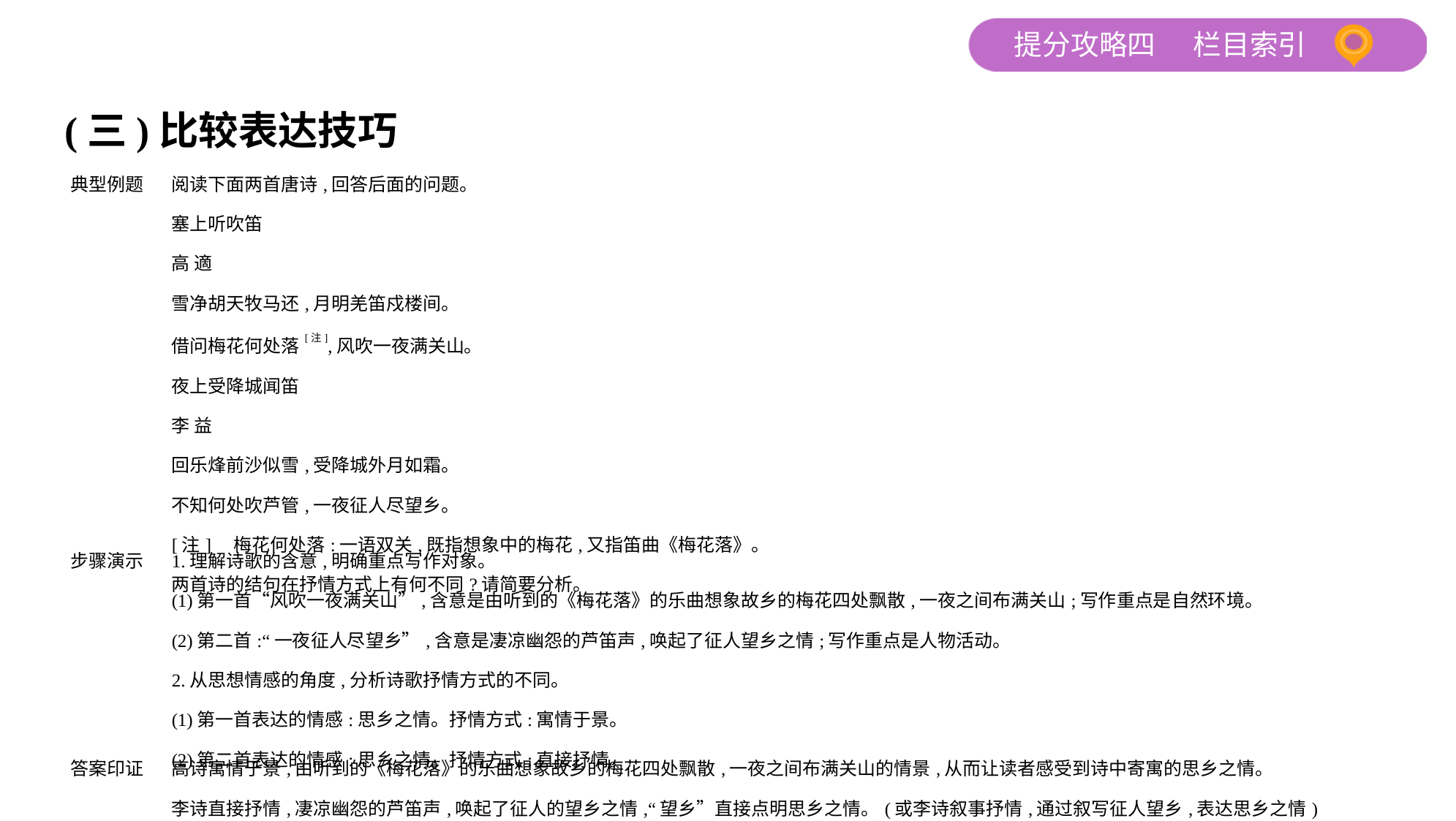

(三)比较表达技巧
| 典型例题 | 阅读下面两首唐诗,回答后面的问题。 塞上听吹笛 高 適 雪净胡天牧马还,月明羌笛戍楼间。 借问梅花何处落[注],风吹一夜满关山。 夜上受降城闻笛 李 益 回乐烽前沙似雪,受降城外月如霜。 不知何处吹芦管,一夜征人尽望乡。 [注]    梅花何处落:一语双关,既指想象中的梅花,又指笛曲《梅花落》。 两首诗的结句在抒情方式上有何不同?请简要分析。 |
| --- | --- |
| 步骤演示 | 1.理解诗歌的含意,明确重点写作对象。 (1)第一首“风吹一夜满关山”,含意是由听到的《梅花落》的乐曲想象故乡的梅花四处飘散,一夜之间布满关山;写作重点是自然环境。 (2)第二首:“一夜征人尽望乡”,含意是凄凉幽怨的芦笛声,唤起了征人望乡之情;写作重点是人物活动。 2.从思想情感的角度,分析诗歌抒情方式的不同。 (1)第一首表达的情感:思乡之情。抒情方式:寓情于景。 (2)第二首表达的情感:思乡之情。抒情方式:直接抒情。 |
| 答案印证 | 高诗寓情于景,由听到的《梅花落》的乐曲想象故乡的梅花四处飘散,一夜之间布满关山的情景,从而让读者感受到诗中寄寓的思乡之情。 李诗直接抒情,凄凉幽怨的芦笛声,唤起了征人的望乡之情,“望乡”直接点明思乡之情。(或李诗叙事抒情,通过叙写征人望乡,表达思乡之情) |